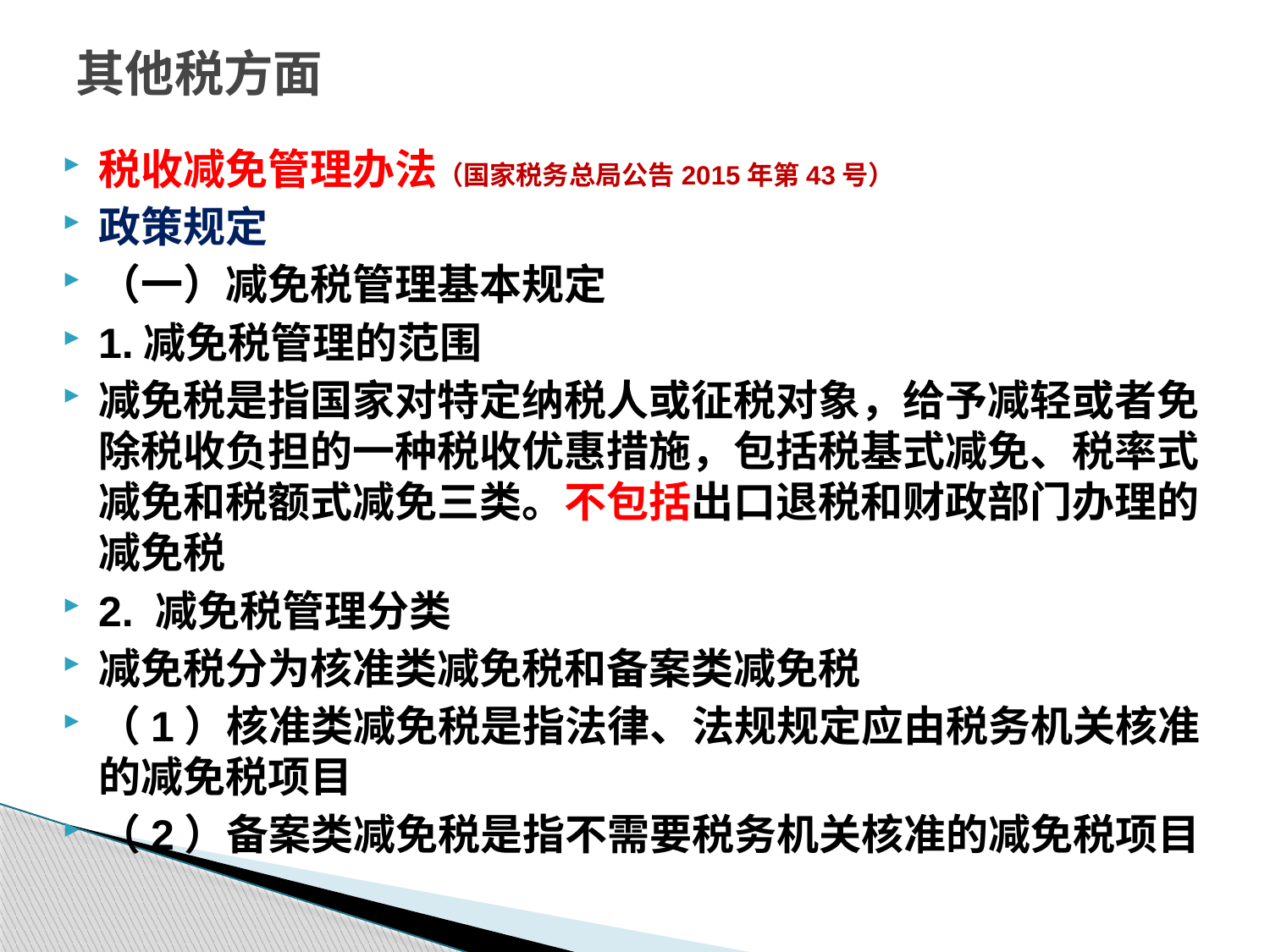

# 其他税方面
税收减免管理办法（国家税务总局公告2015年第43号）
政策规定
（一）减免税管理基本规定
1.减免税管理的范围
减免税是指国家对特定纳税人或征税对象，给予减轻或者免除税收负担的一种税收优惠措施，包括税基式减免、税率式减免和税额式减免三类。不包括出口退税和财政部门办理的减免税
2. 减免税管理分类
减免税分为核准类减免税和备案类减免税
（1）核准类减免税是指法律、法规规定应由税务机关核准的减免税项目
（2）备案类减免税是指不需要税务机关核准的减免税项目